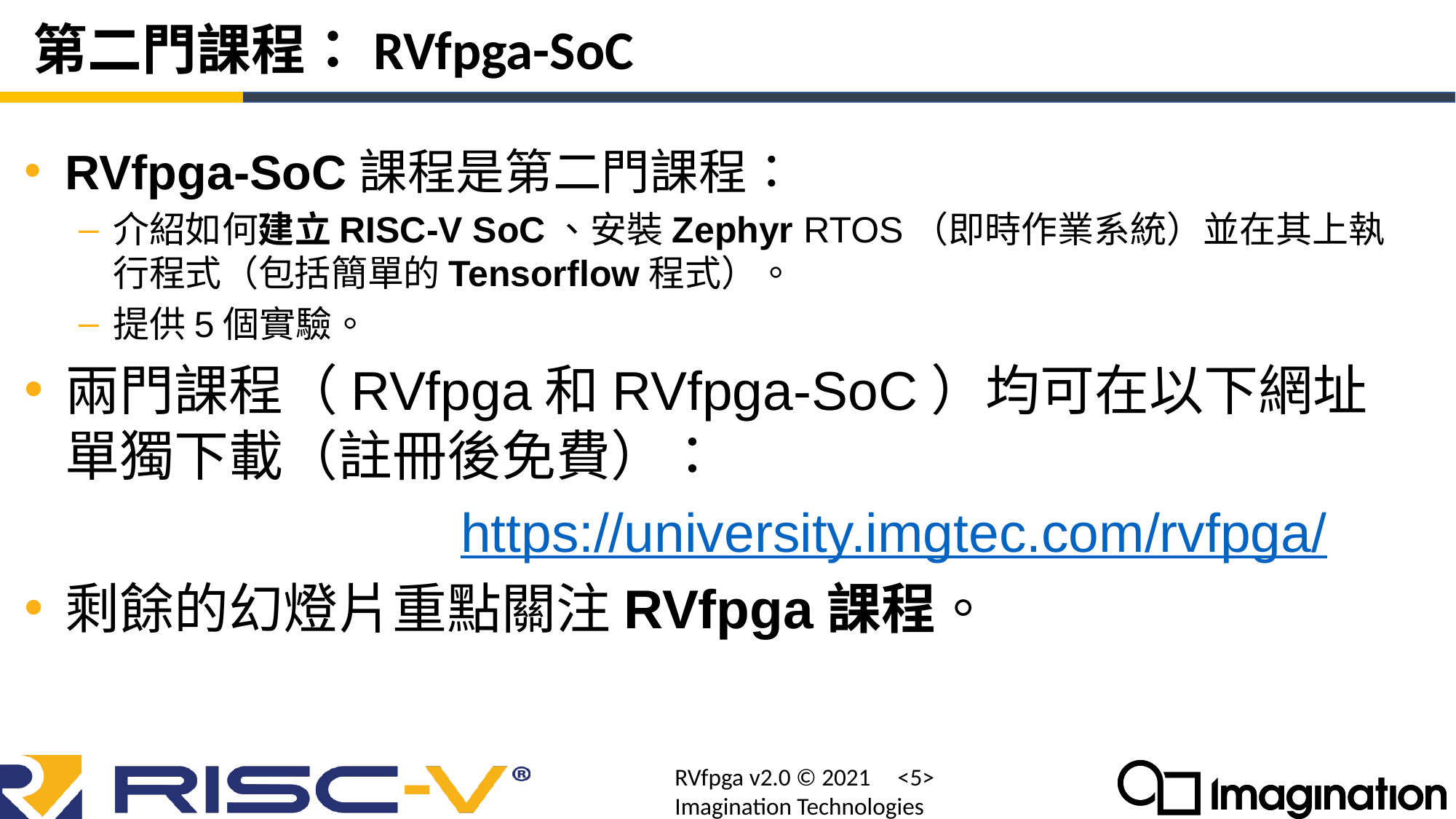

# 第二門課程：RVfpga-SoC
RVfpga-SoC課程是第二門課程：
介紹如何建立RISC-V SoC、安裝Zephyr RTOS（即時作業系統）並在其上執行程式（包括簡單的Tensorflow程式）。
提供5個實驗。
兩門課程（RVfpga和RVfpga-SoC）均可在以下網址單獨下載（註冊後免費）：
				https://university.imgtec.com/rvfpga/
剩餘的幻燈片重點關注RVfpga課程。